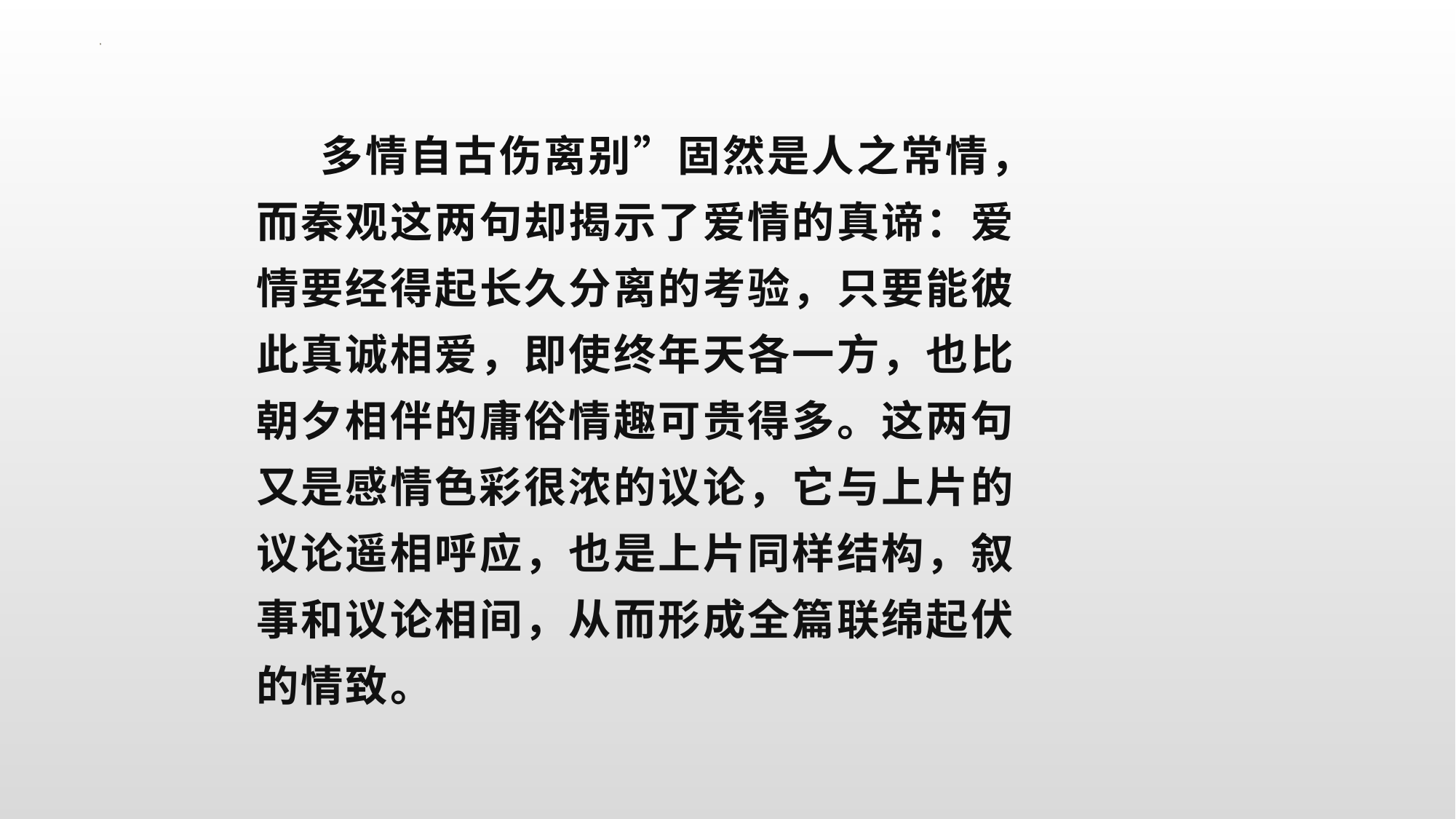

多情自古伤离别”固然是人之常情，而秦观这两句却揭示了爱情的真谛：爱情要经得起长久分离的考验，只要能彼此真诚相爱，即使终年天各一方，也比朝夕相伴的庸俗情趣可贵得多。这两句又是感情色彩很浓的议论，它与上片的议论遥相呼应，也是上片同样结构，叙事和议论相间，从而形成全篇联绵起伏的情致。